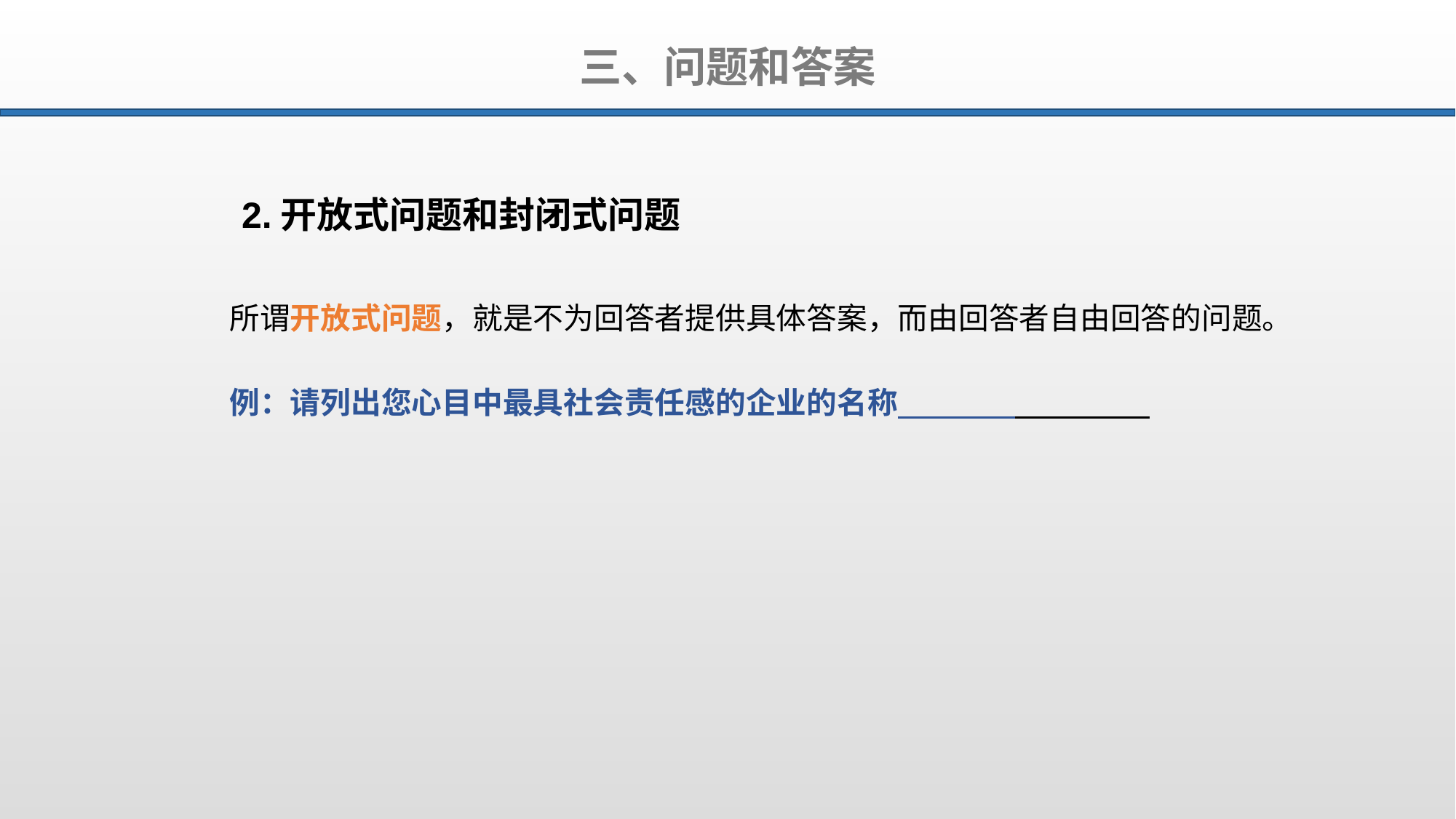

三、问题和答案

2.开放式问题和封闭式问题
所谓开放式问题，就是不为回答者提供具体答案，而由回答者自由回答的问题。
例：请列出您心目中最具社会责任感的企业的名称